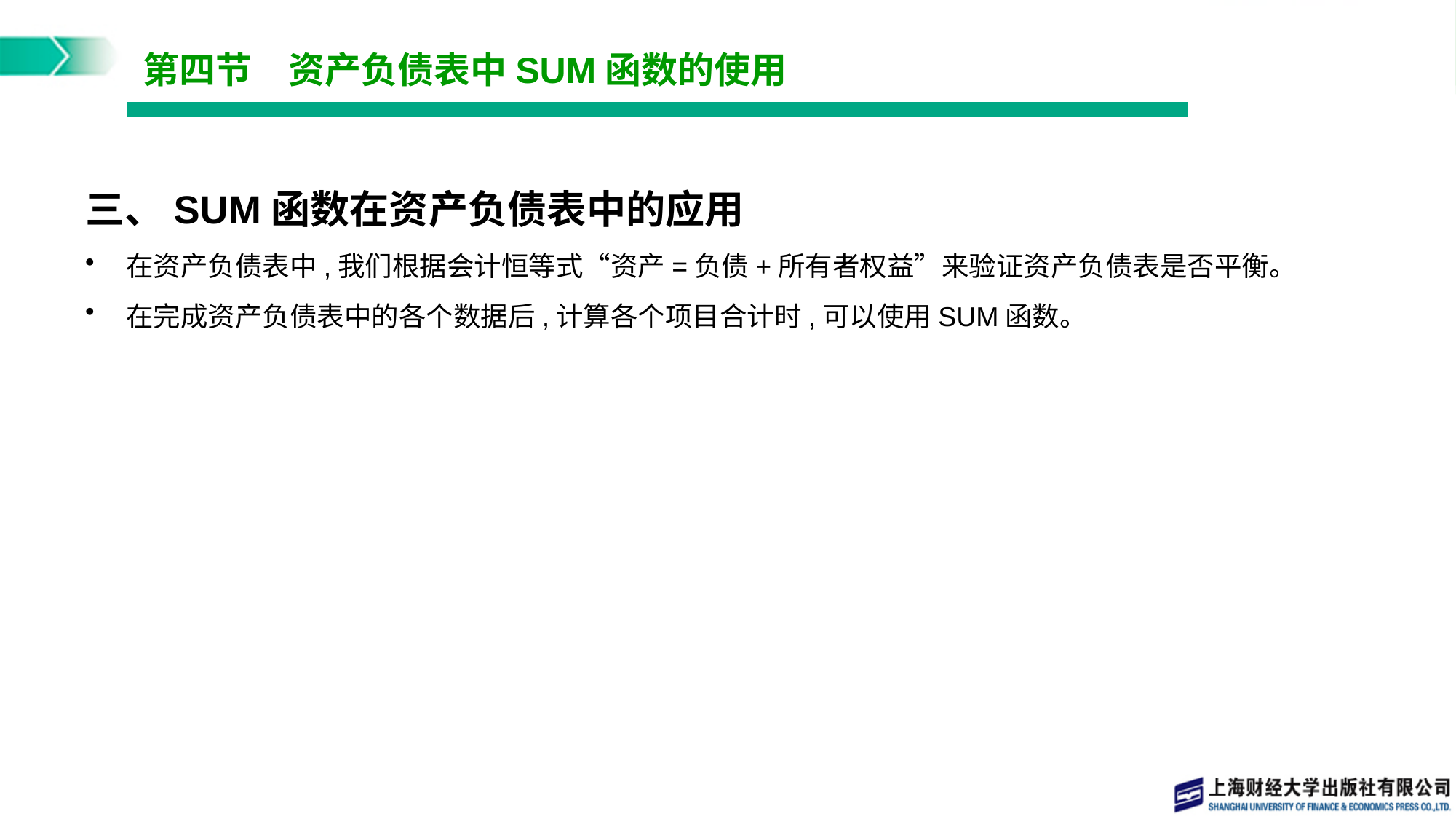

# 第四节　资产负债表中SUM函数的使用
三、SUM函数在资产负债表中的应用
在资产负债表中,我们根据会计恒等式“资产=负债+所有者权益”来验证资产负债表是否平衡。
在完成资产负债表中的各个数据后,计算各个项目合计时,可以使用SUM函数。